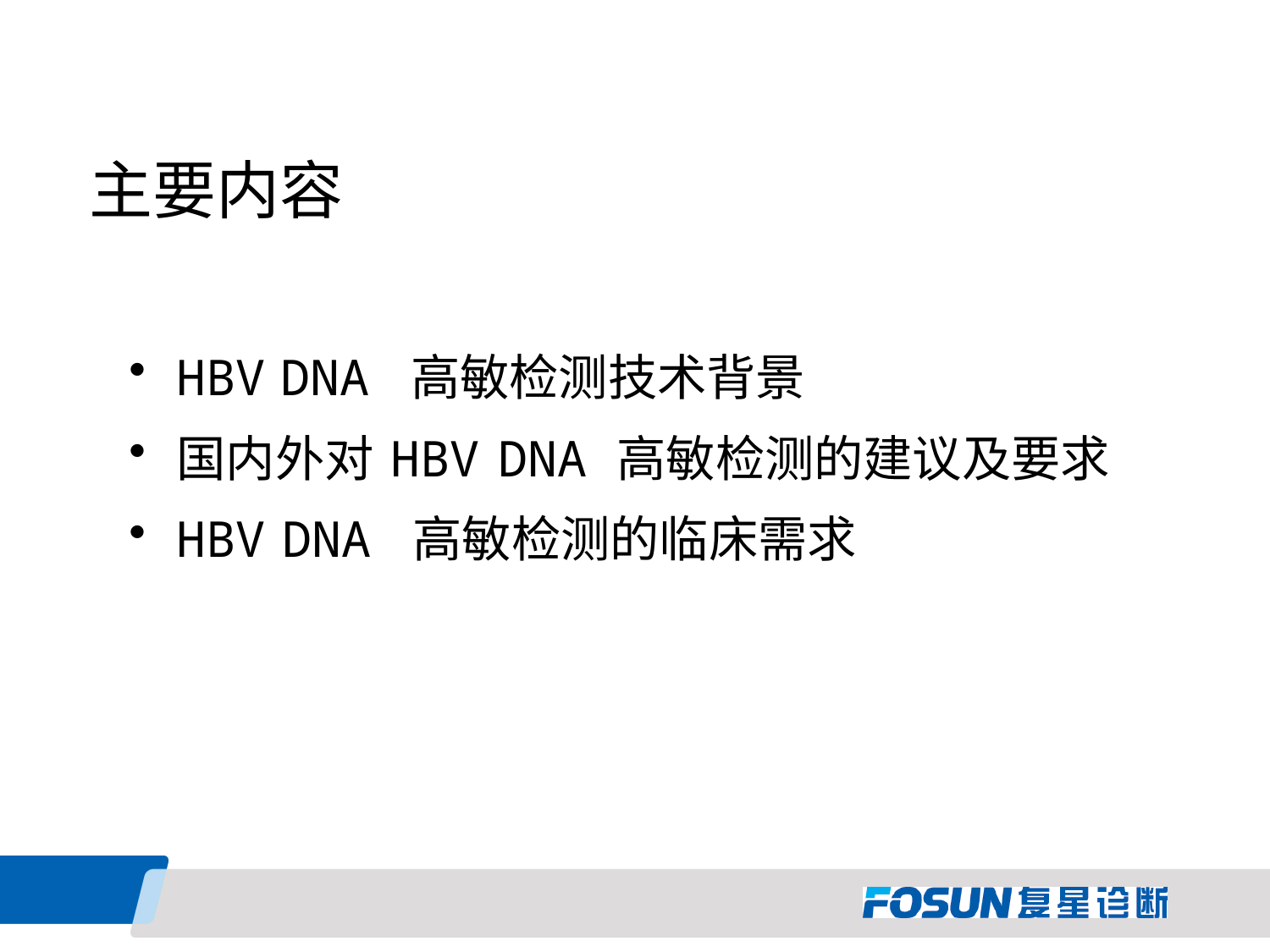

主要内容
HBV DNA 高敏检测技术背景
国内外对 HBV DNA 高敏检测的建议及要求
HBV DNA 高敏检测的临床需求